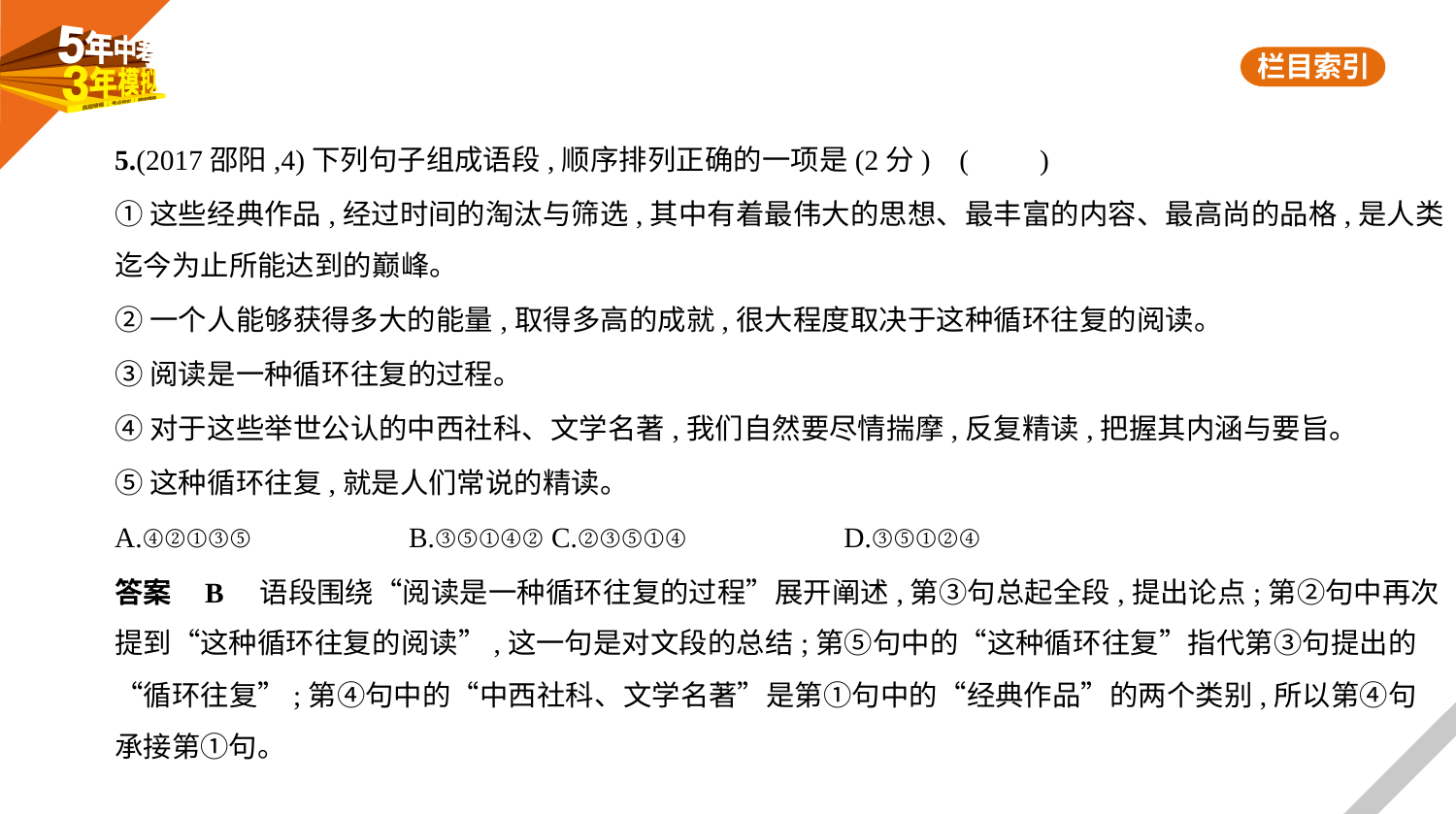

5.(2017邵阳,4)下列句子组成语段,顺序排列正确的一项是(2分) (　　)
①这些经典作品,经过时间的淘汰与筛选,其中有着最伟大的思想、最丰富的内容、最高尚的品格,是人类
迄今为止所能达到的巅峰。
②一个人能够获得多大的能量,取得多高的成就,很大程度取决于这种循环往复的阅读。
③阅读是一种循环往复的过程。
④对于这些举世公认的中西社科、文学名著,我们自然要尽情揣摩,反复精读,把握其内涵与要旨。
⑤这种循环往复,就是人们常说的精读。
A.④②①③⑤　　　　　B.③⑤①④②	C.②③⑤①④　　　　　D.③⑤①②④
答案    B　语段围绕“阅读是一种循环往复的过程”展开阐述,第③句总起全段,提出论点;第②句中再次
提到“这种循环往复的阅读”,这一句是对文段的总结;第⑤句中的“这种循环往复”指代第③句提出的
“循环往复”;第④句中的“中西社科、文学名著”是第①句中的“经典作品”的两个类别,所以第④句
承接第①句。